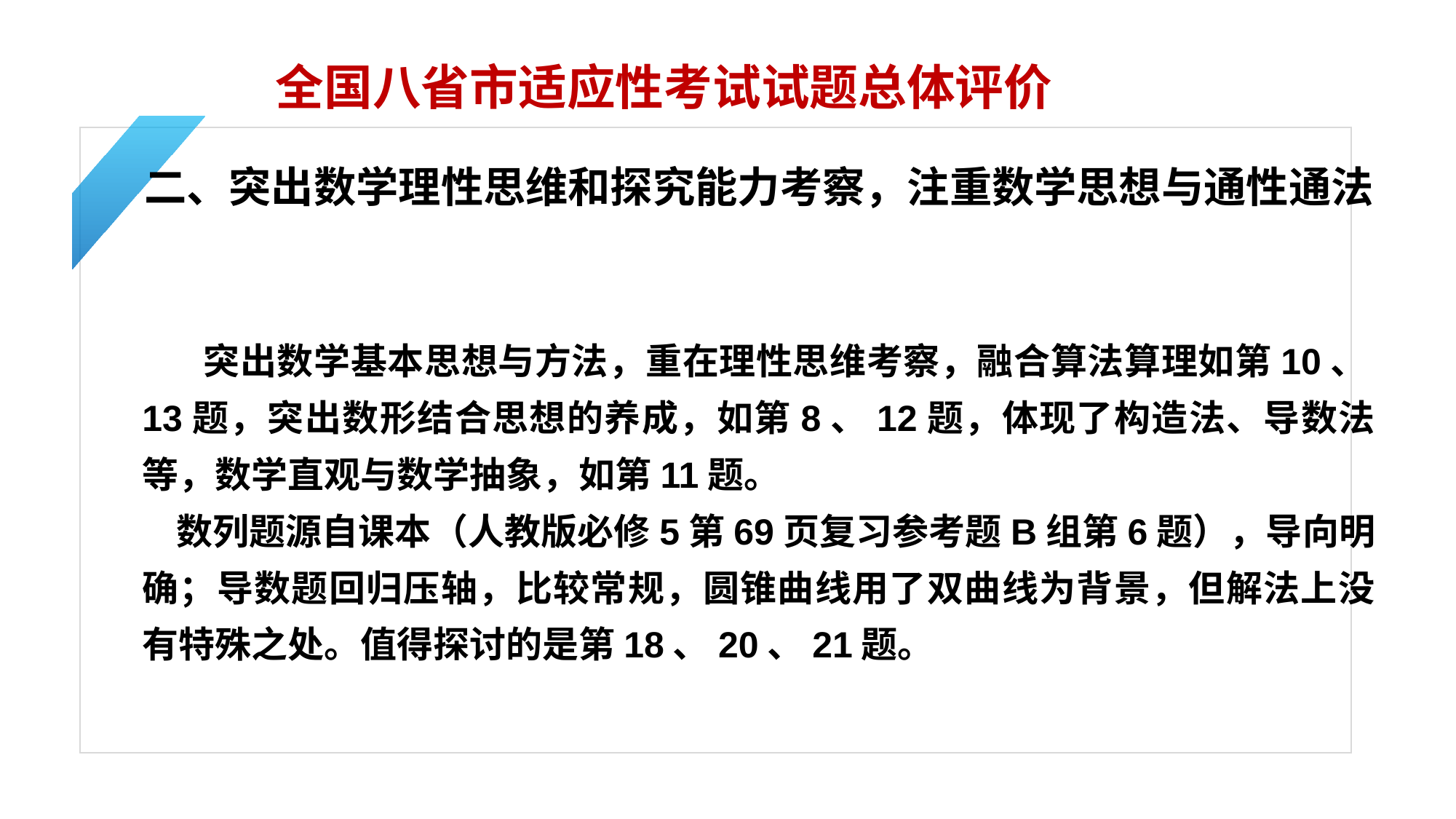

全国八省市适应性考试试题总体评价

二、突出数学理性思维和探究能力考察，注重数学思想与通性通法

      突出数学基本思想与方法，重在理性思维考察，融合算法算理如第10、13题，突出数形结合思想的养成，如第8、12题，体现了构造法、导数法等，数学直观与数学抽象，如第11题。
   数列题源自课本（人教版必修5第69页复习参考题B组第6题），导向明确；导数题回归压轴，比较常规，圆锥曲线用了双曲线为背景，但解法上没有特殊之处。值得探讨的是第18、20、21题。